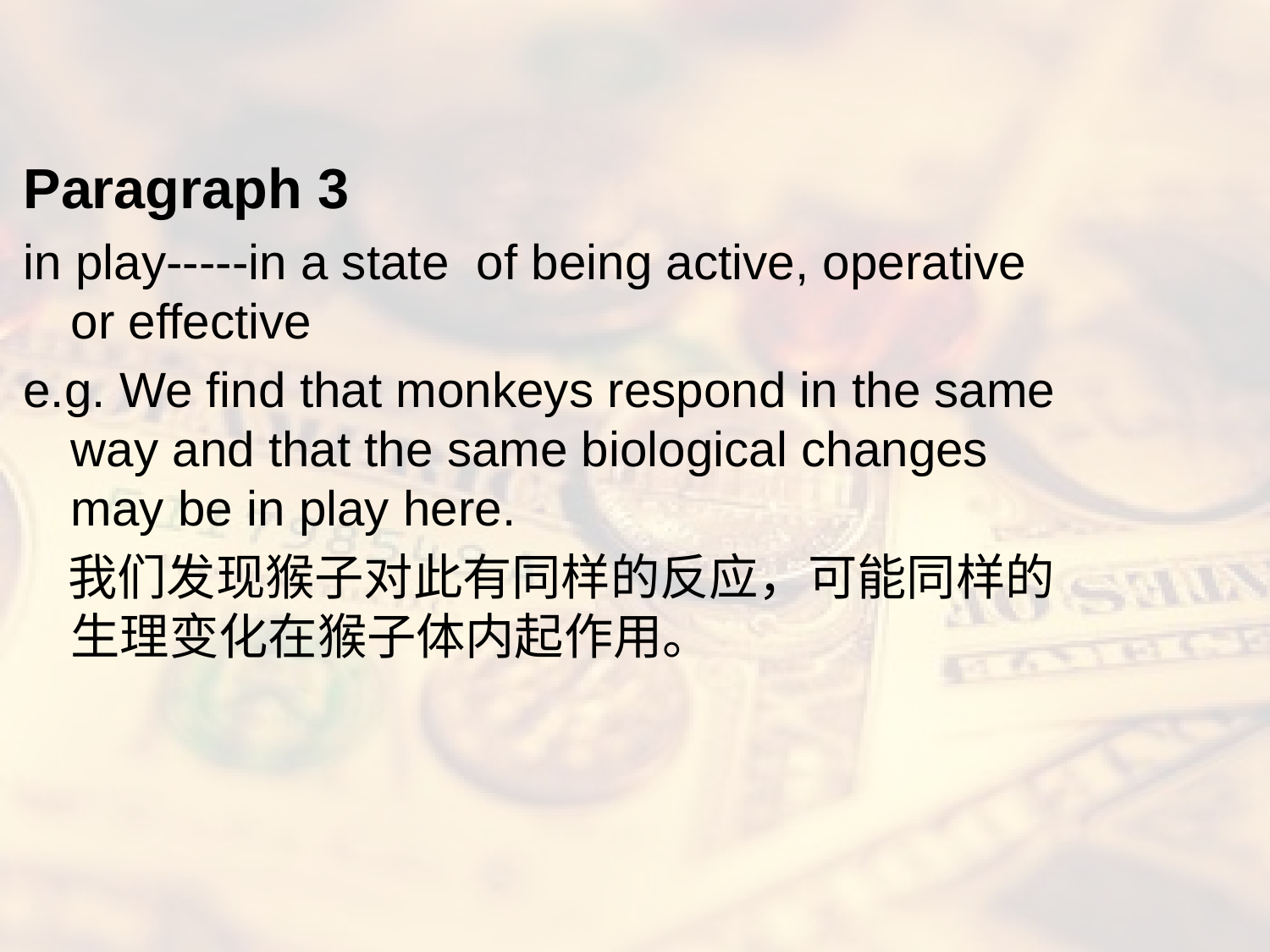

#
Paragraph 3
in play-----in a state  of being active, operative or effective
e.g. We find that monkeys respond in the same way and that the same biological changes may be in play here.
   我们发现猴子对此有同样的反应，可能同样的生理变化在猴子体内起作用。